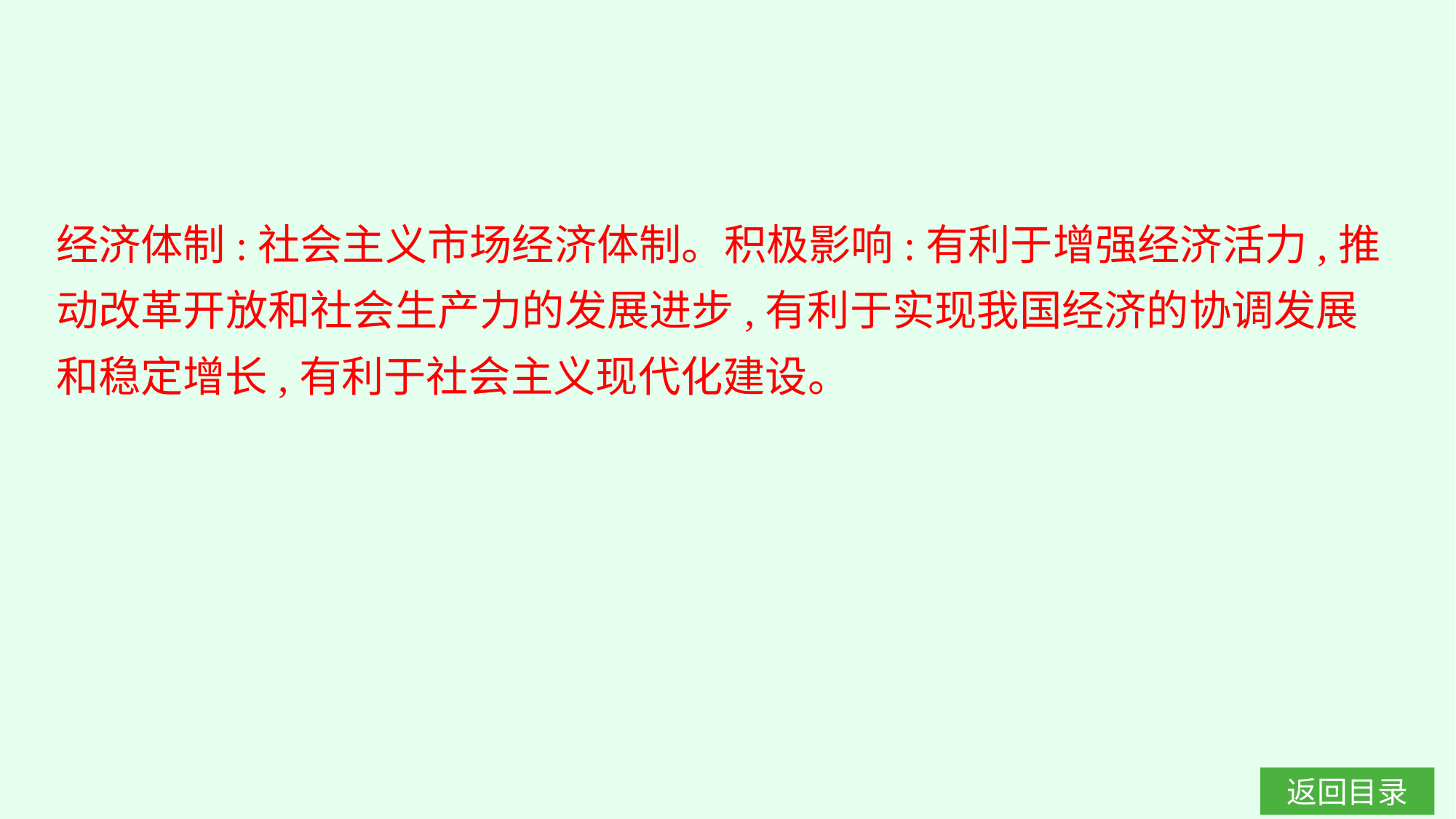

经济体制:社会主义市场经济体制。积极影响:有利于增强经济活力,推动改革开放和社会生产力的发展进步,有利于实现我国经济的协调发展和稳定增长,有利于社会主义现代化建设。